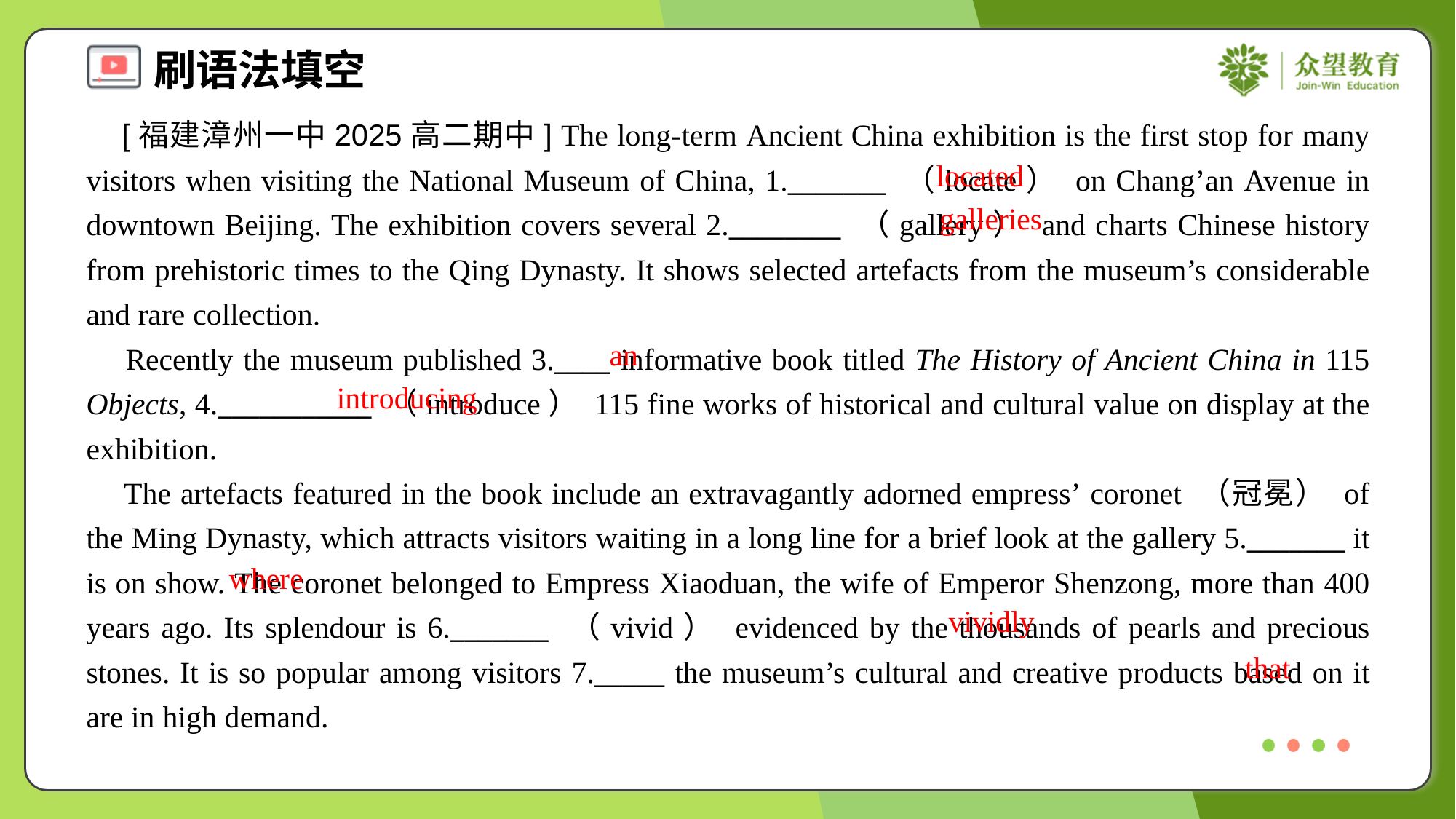

[福建漳州一中2025高二期中] The long-term Ancient China exhibition is the first stop for many visitors when visiting the National Museum of China, 1._______ （locate） on Chang’an Avenue in downtown Beijing. The exhibition covers several 2.________ （gallery） and charts Chinese history from prehistoric times to the Qing Dynasty. It shows selected artefacts from the museum’s considerable and rare collection.
    Recently the museum published 3.____ informative book titled The History of Ancient China in 115 Objects, 4.___________ （introduce） 115 fine works of historical and cultural value on display at the exhibition.
    The artefacts featured in the book include an extravagantly adorned empress’ coronet （冠冕） of the Ming Dynasty, which attracts visitors waiting in a long line for a brief look at the gallery 5._______ it is on show. The coronet belonged to Empress Xiaoduan, the wife of Emperor Shenzong, more than 400 years ago. Its splendour is 6._______ （vivid） evidenced by the thousands of pearls and precious stones. It is so popular among visitors 7._____ the museum’s cultural and creative products based on it are in high demand.

located
galleries
an
introducing
where
vividly
that